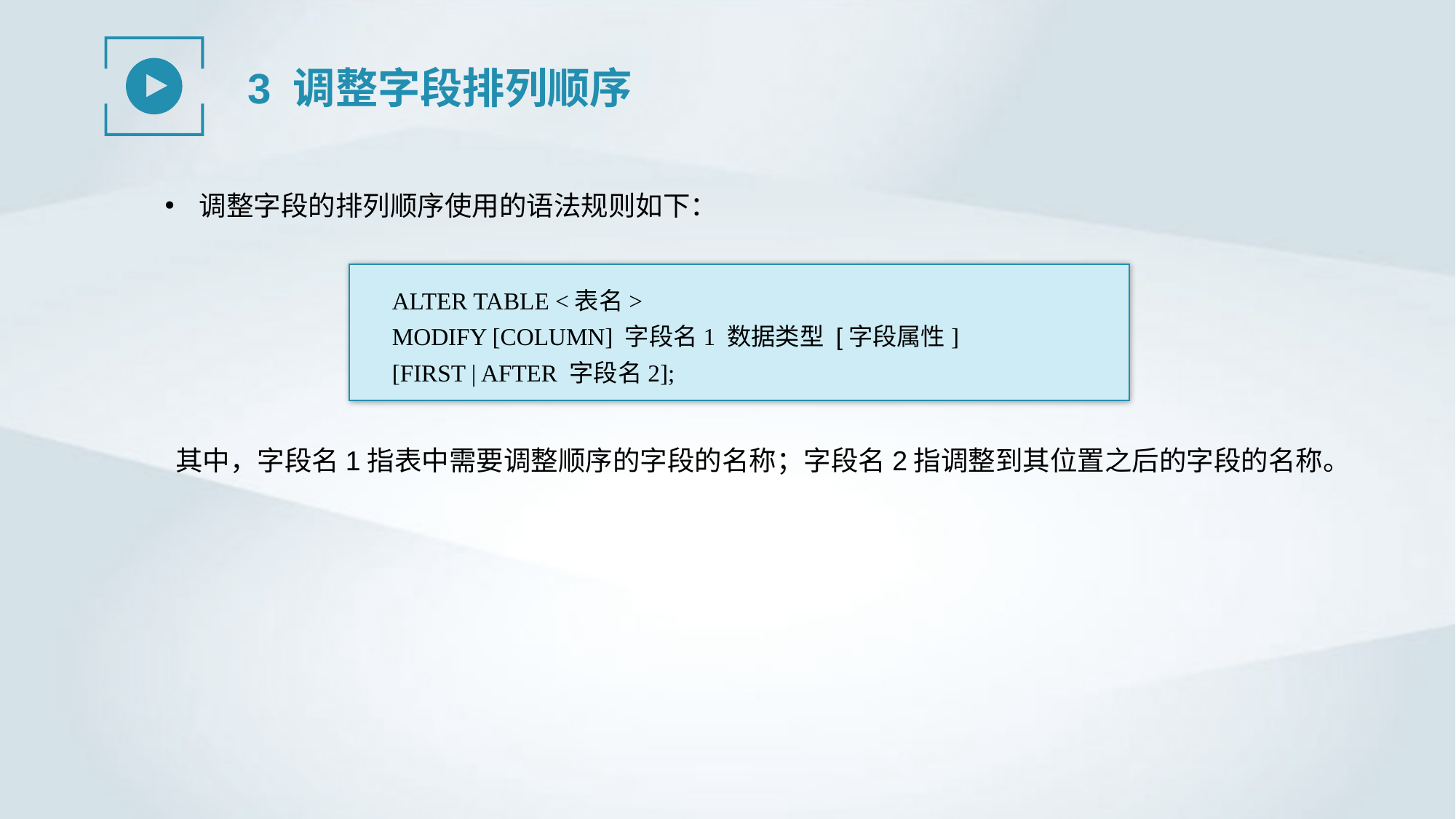

3 调整字段排列顺序
调整字段的排列顺序使用的语法规则如下：
ALTER TABLE <表名>
MODIFY [COLUMN] 字段名1 数据类型 [字段属性]
[FIRST | AFTER 字段名2];
其中，字段名1指表中需要调整顺序的字段的名称；字段名2指调整到其位置之后的字段的名称。